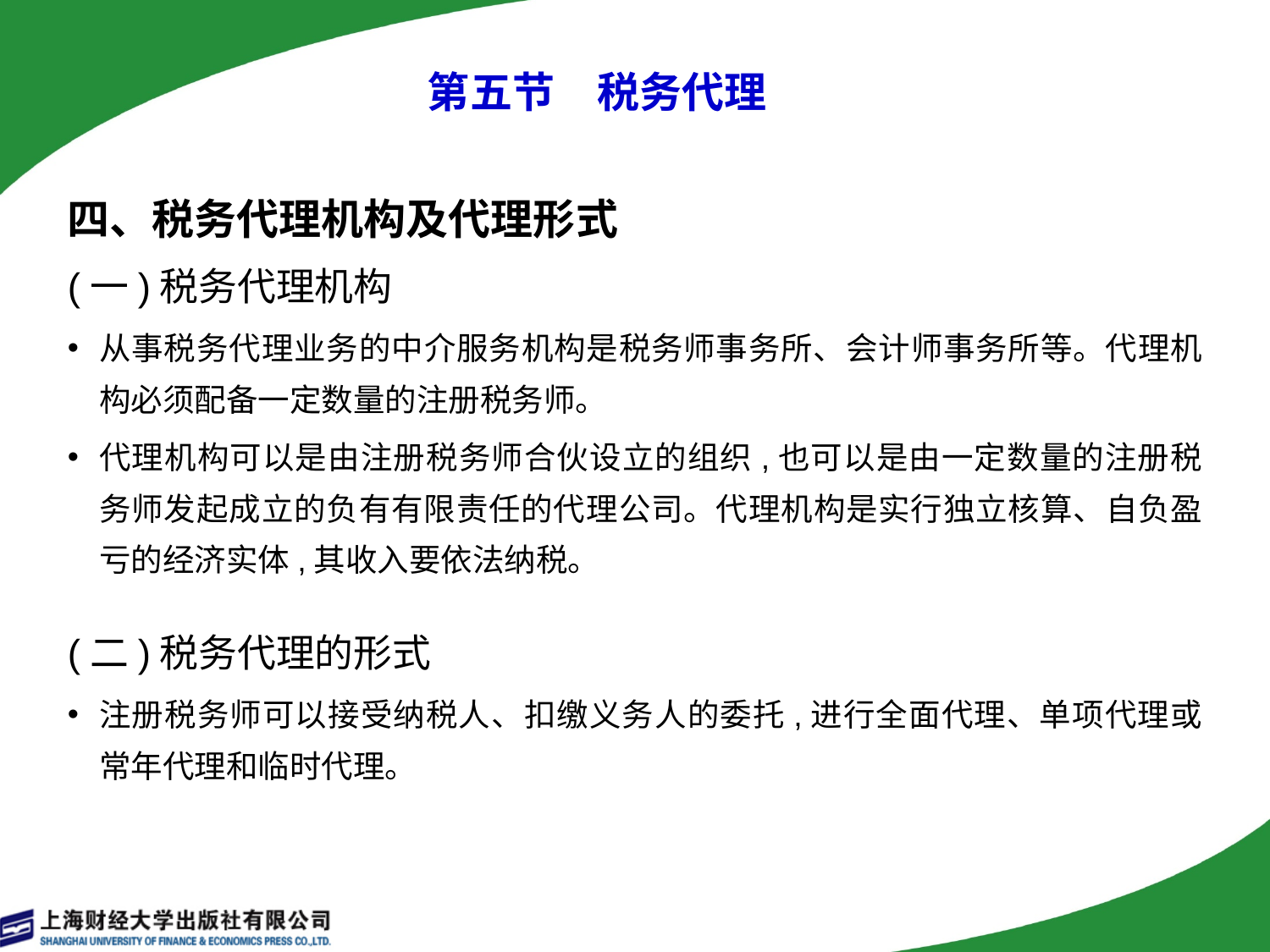

# 第五节　税务代理
四、税务代理机构及代理形式
(一)税务代理机构
从事税务代理业务的中介服务机构是税务师事务所、会计师事务所等。代理机构必须配备一定数量的注册税务师。
代理机构可以是由注册税务师合伙设立的组织,也可以是由一定数量的注册税务师发起成立的负有有限责任的代理公司。代理机构是实行独立核算、自负盈亏的经济实体,其收入要依法纳税。

(二)税务代理的形式
注册税务师可以接受纳税人、扣缴义务人的委托,进行全面代理、单项代理或常年代理和临时代理。